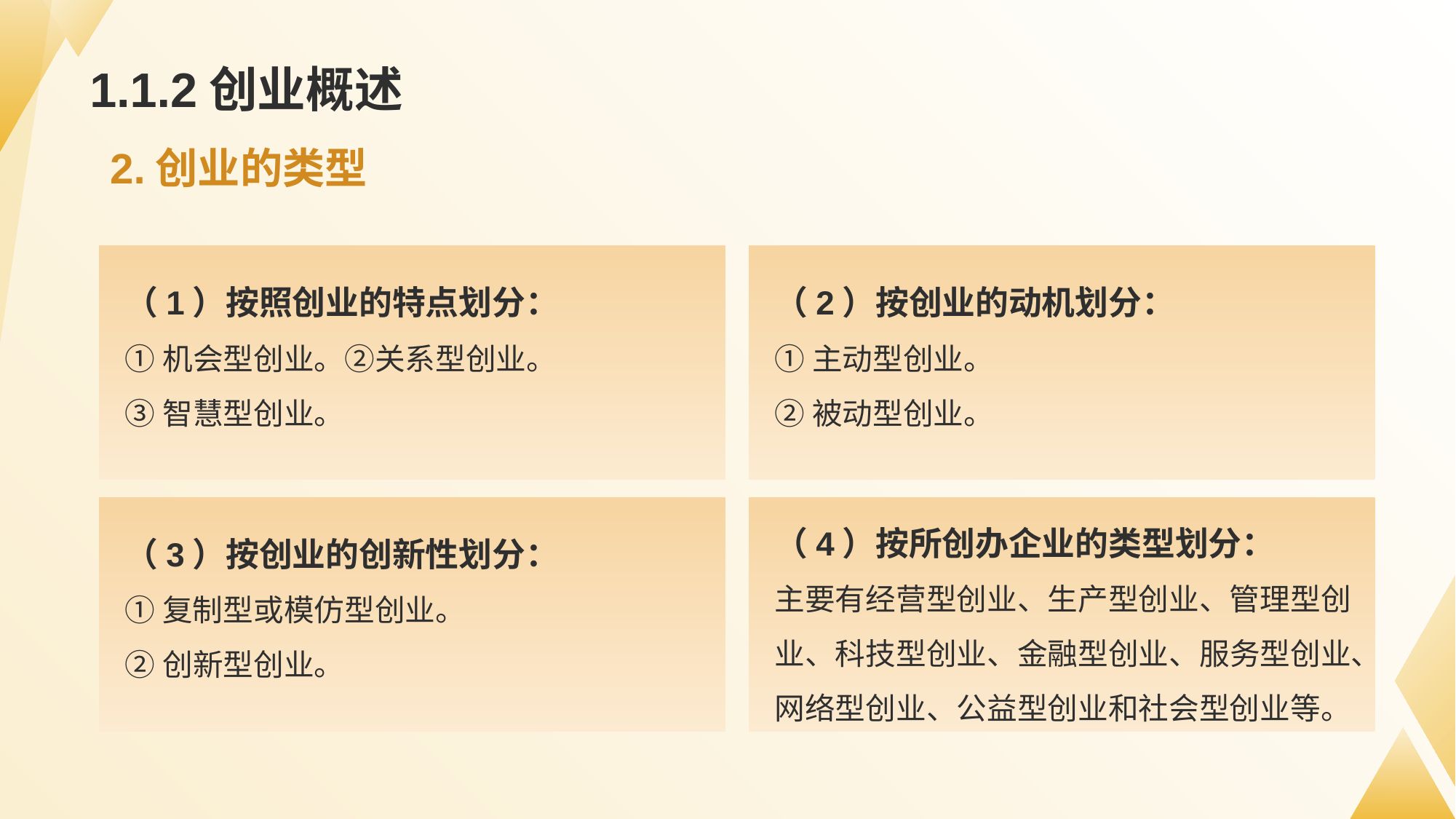

# 1.1.2创业概述
2.创业的类型
（1）按照创业的特点划分：
①机会型创业。②关系型创业。
③智慧型创业。

（2）按创业的动机划分：
①主动型创业。
②被动型创业。

（3）按创业的创新性划分：
①复制型或模仿型创业。
②创新型创业。

（4）按所创办企业的类型划分：
主要有经营型创业、生产型创业、管理型创业、科技型创业、金融型创业、服务型创业、网络型创业、公益型创业和社会型创业等。